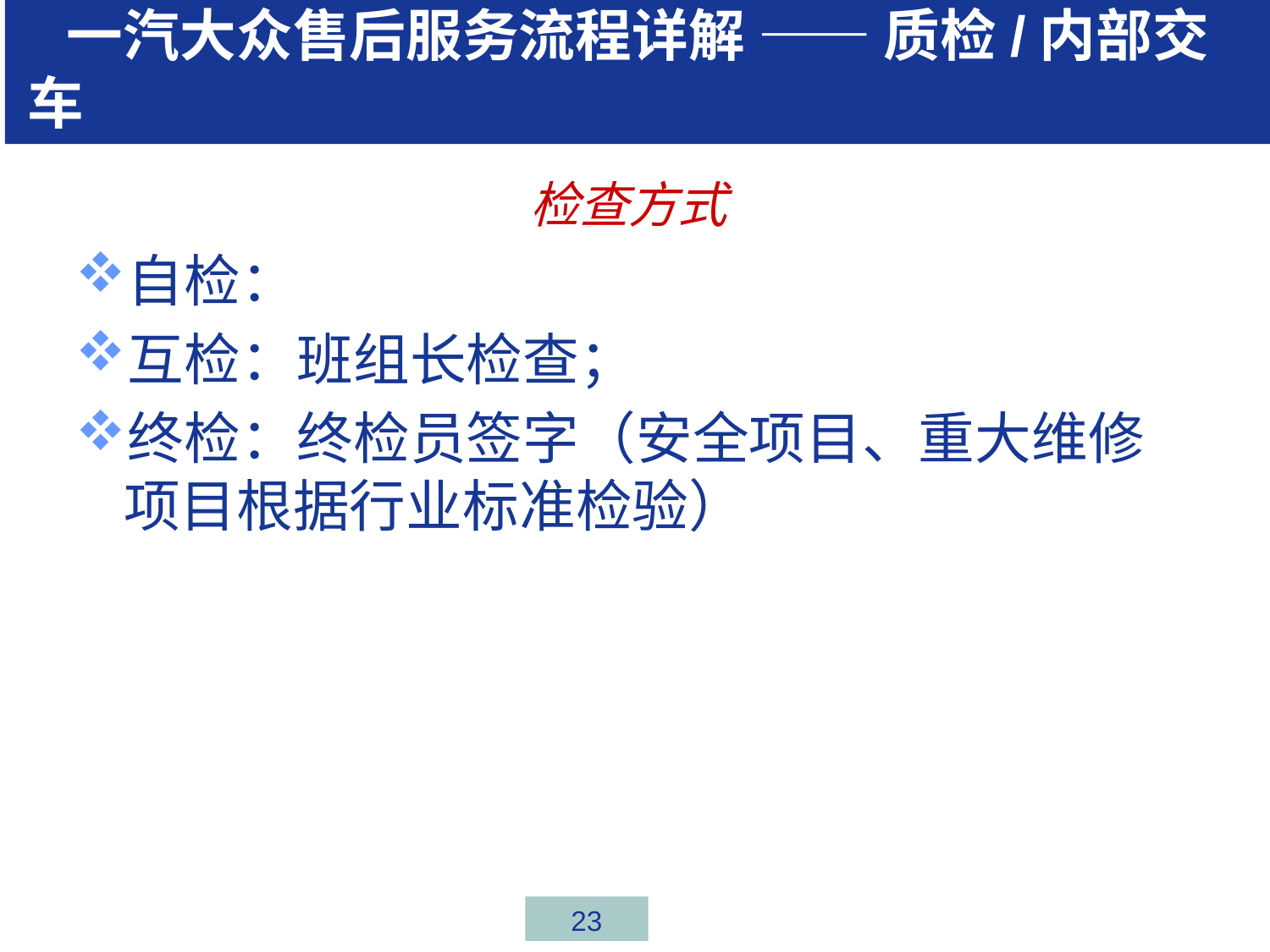

一汽大众售后服务流程详解 —— 质检/内部交车
检查方式
自检：
互检：班组长检查；
终检：终检员签字（安全项目、重大维修项目根据行业标准检验）

# 2.2   优质服务及要求——质量检查/内部交车
23